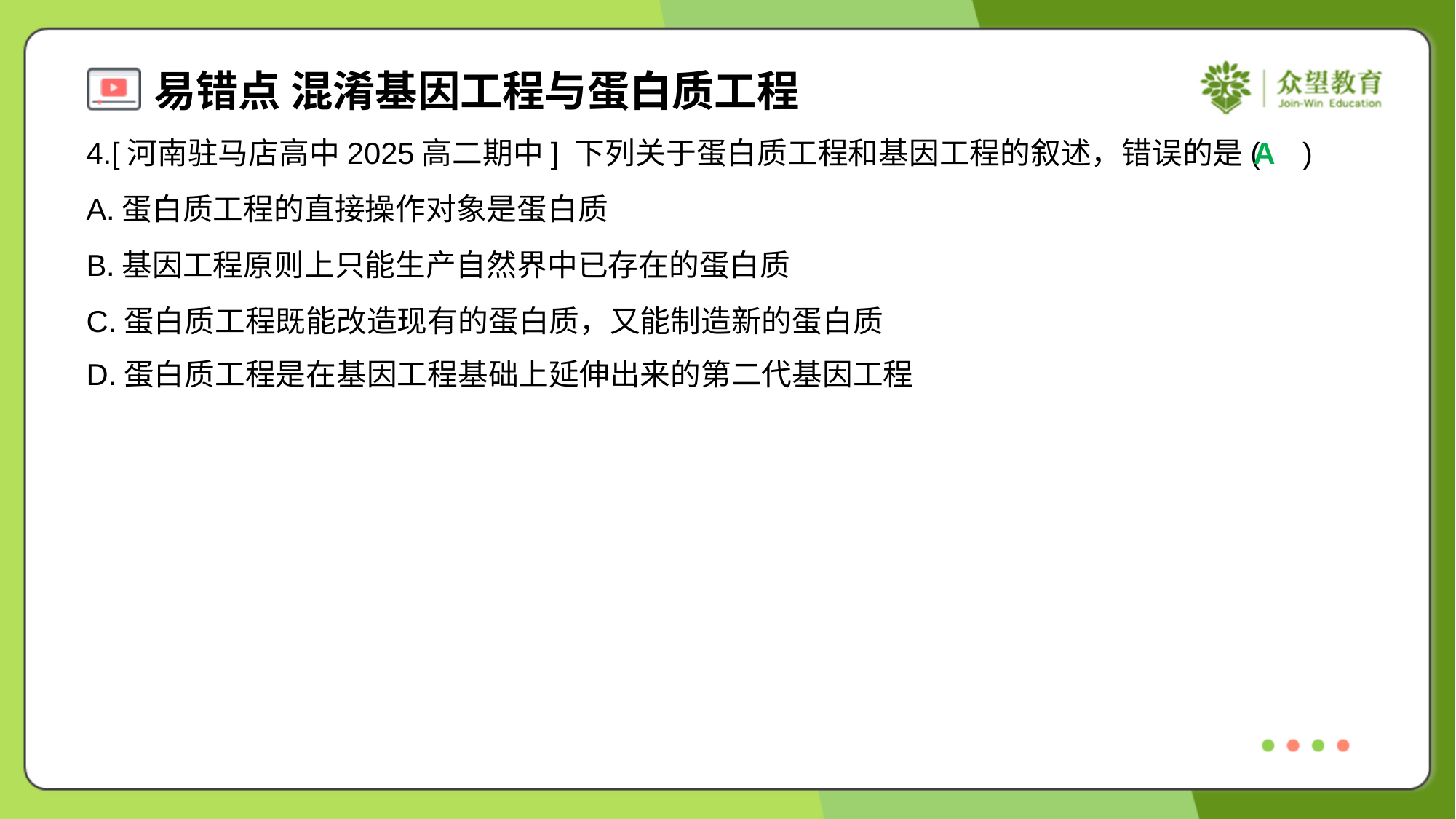

4.[河南驻马店高中2025高二期中] 下列关于蛋白质工程和基因工程的叙述，错误的是(     )
A
A.蛋白质工程的直接操作对象是蛋白质
B.基因工程原则上只能生产自然界中已存在的蛋白质
C.蛋白质工程既能改造现有的蛋白质，又能制造新的蛋白质
D.蛋白质工程是在基因工程基础上延伸出来的第二代基因工程